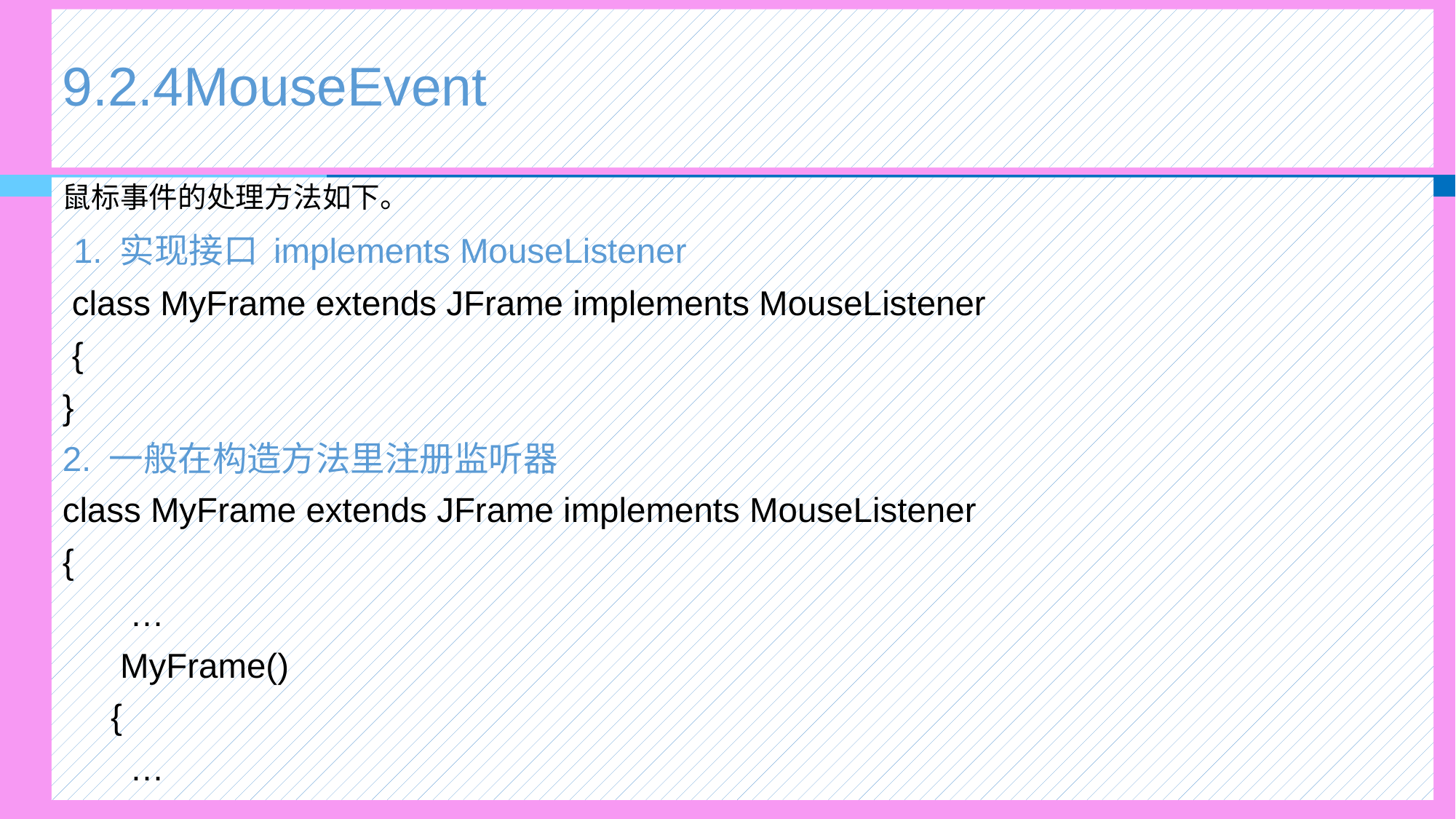

# 9.2.4MouseEvent
鼠标事件的处理方法如下。
 1. 实现接口 implements MouseListener
 class MyFrame extends JFrame implements MouseListener
 {
}
2. 一般在构造方法里注册监听器
class MyFrame extends JFrame implements MouseListener
{
       …
      MyFrame()
     {
       …